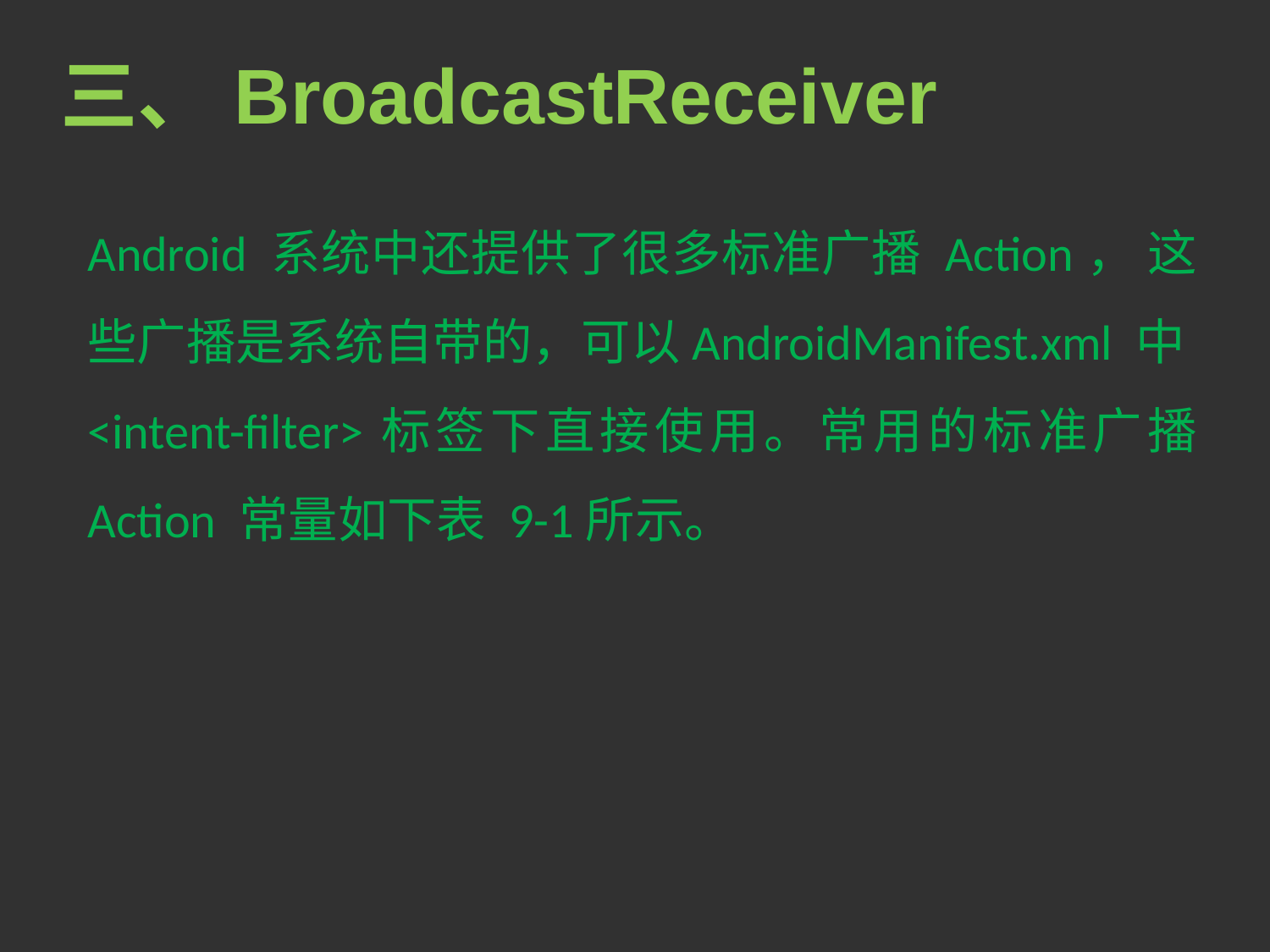

# 三、BroadcastReceiver
Android 系统中还提供了很多标准广播 Action， 这些广播是系统自带的，可以AndroidManifest.xml 中<intent-filter>标签下直接使用。常用的标准广播 Action 常量如下表 9-1所示。